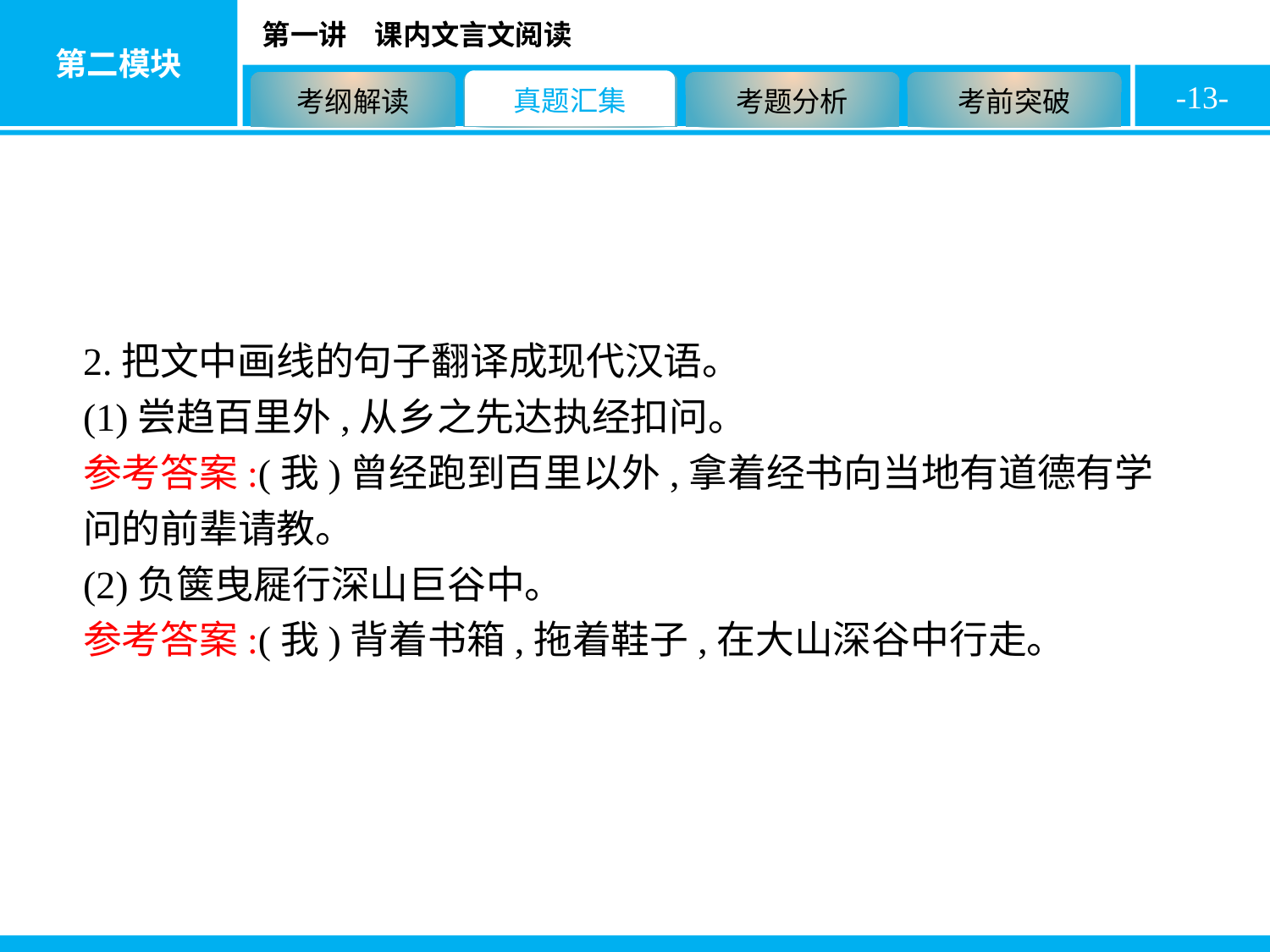

-13-
2.把文中画线的句子翻译成现代汉语。
(1)尝趋百里外,从乡之先达执经扣问。
参考答案:(我)曾经跑到百里以外,拿着经书向当地有道德有学问的前辈请教。
(2)负箧曳屣行深山巨谷中。
参考答案:(我)背着书箱,拖着鞋子,在大山深谷中行走。